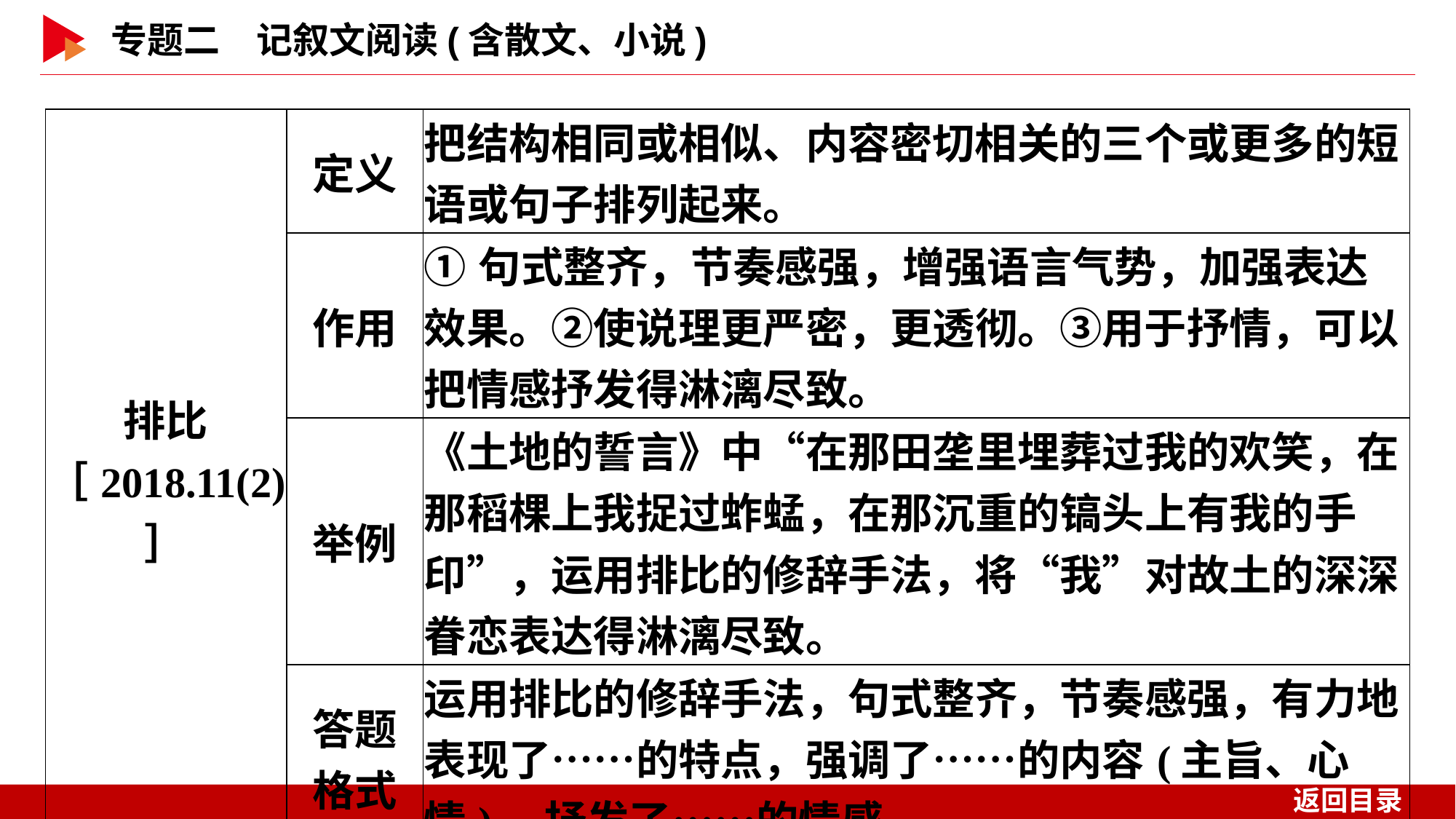

| 排比 ［2018.11(2)］ | 定义 | 把结构相同或相似、内容密切相关的三个或更多的短语或句子排列起来。 |
| --- | --- | --- |
|  | 作用 | ①句式整齐，节奏感强，增强语言气势，加强表达效果。②使说理更严密，更透彻。③用于抒情，可以把情感抒发得淋漓尽致。 |
|  | 举例 | 《土地的誓言》中“在那田垄里埋葬过我的欢笑，在那稻棵上我捉过蚱蜢，在那沉重的镐头上有我的手印”，运用排比的修辞手法，将“我”对故土的深深眷恋表达得淋漓尽致。 |
|  | 答题 格式 | 运用排比的修辞手法，句式整齐，节奏感强，有力地表现了……的特点，强调了……的内容(主旨、心情)，抒发了……的情感。 |